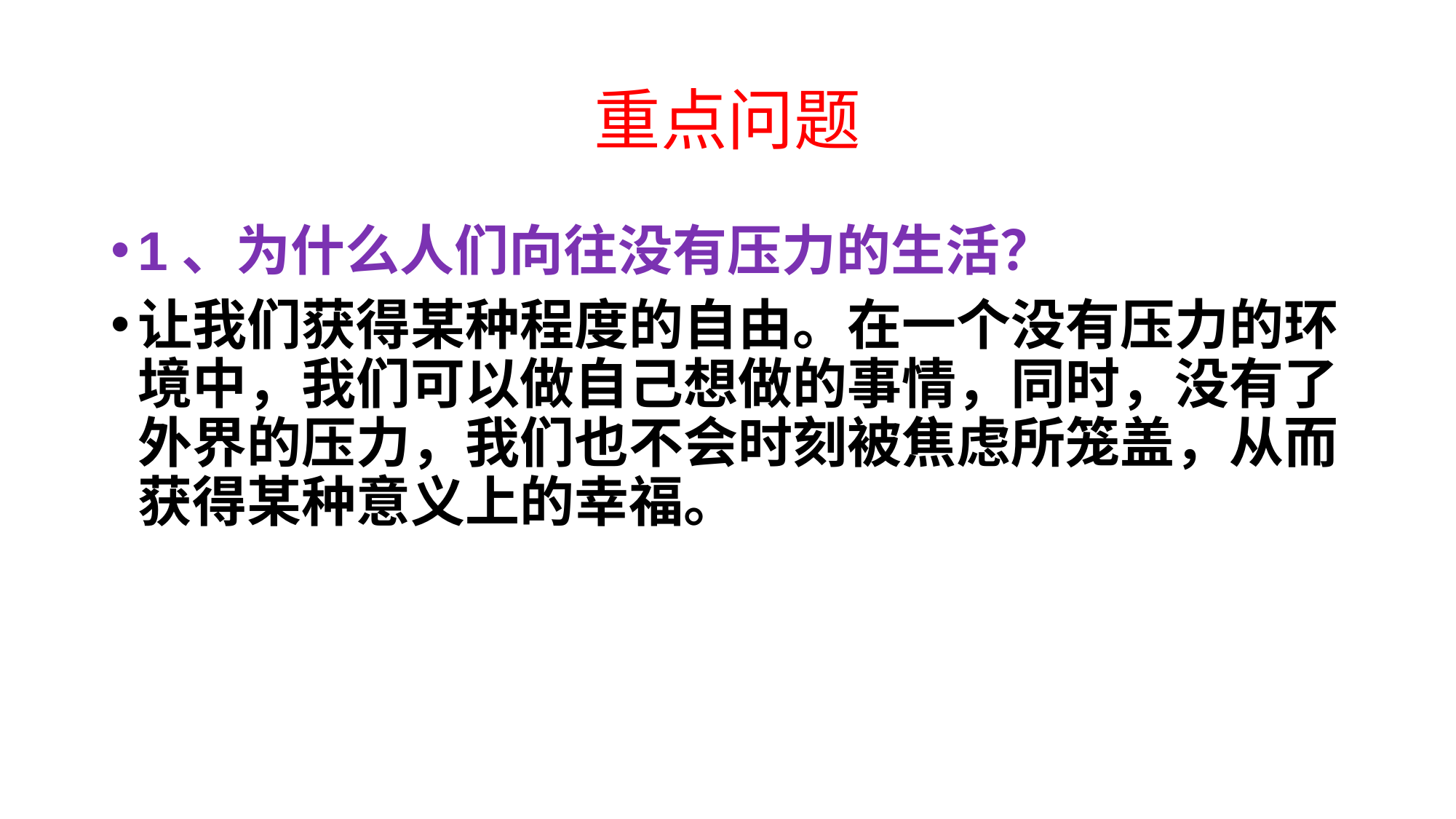

# 重点问题
1、为什么人们向往没有压力的生活？
让我们获得某种程度的自由。在一个没有压力的环境中，我们可以做自己想做的事情，同时，没有了外界的压力，我们也不会时刻被焦虑所笼盖，从而获得某种意义上的幸福。